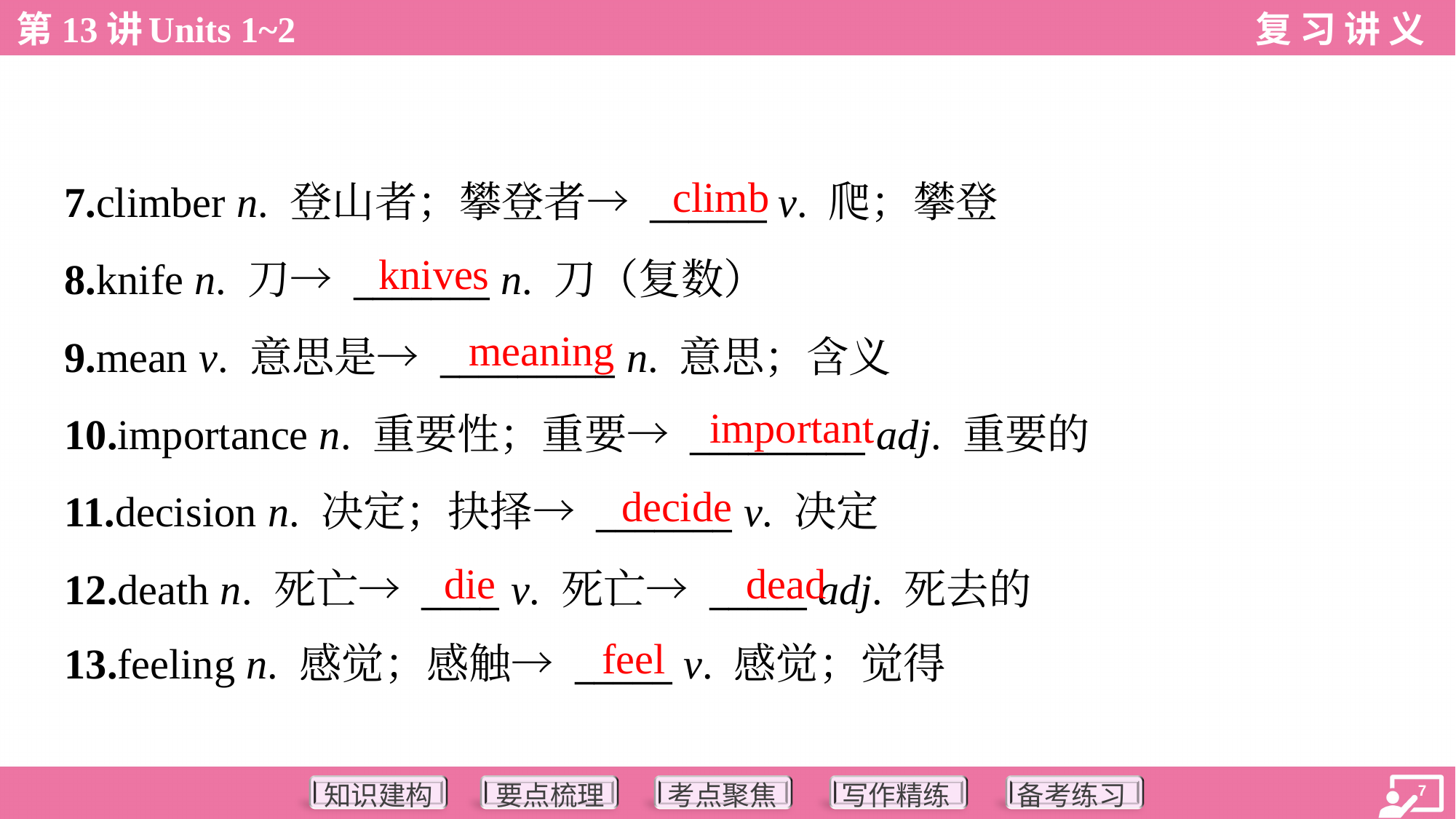

climb
7.climber n. 登山者；攀登者→ ______ v. 爬；攀登
8.knife n. 刀→ _______ n. 刀（复数）
9.mean v. 意思是→ _________ n. 意思；含义
10.importance n. 重要性；重要→ _________ adj. 重要的
11.decision n. 决定；抉择→ _______ v. 决定
12.death n. 死亡→ ____ v. 死亡→ _____ adj. 死去的
13.feeling n. 感觉；感触→ _____ v. 感觉；觉得
knives
meaning
important
decide
die
dead
feel